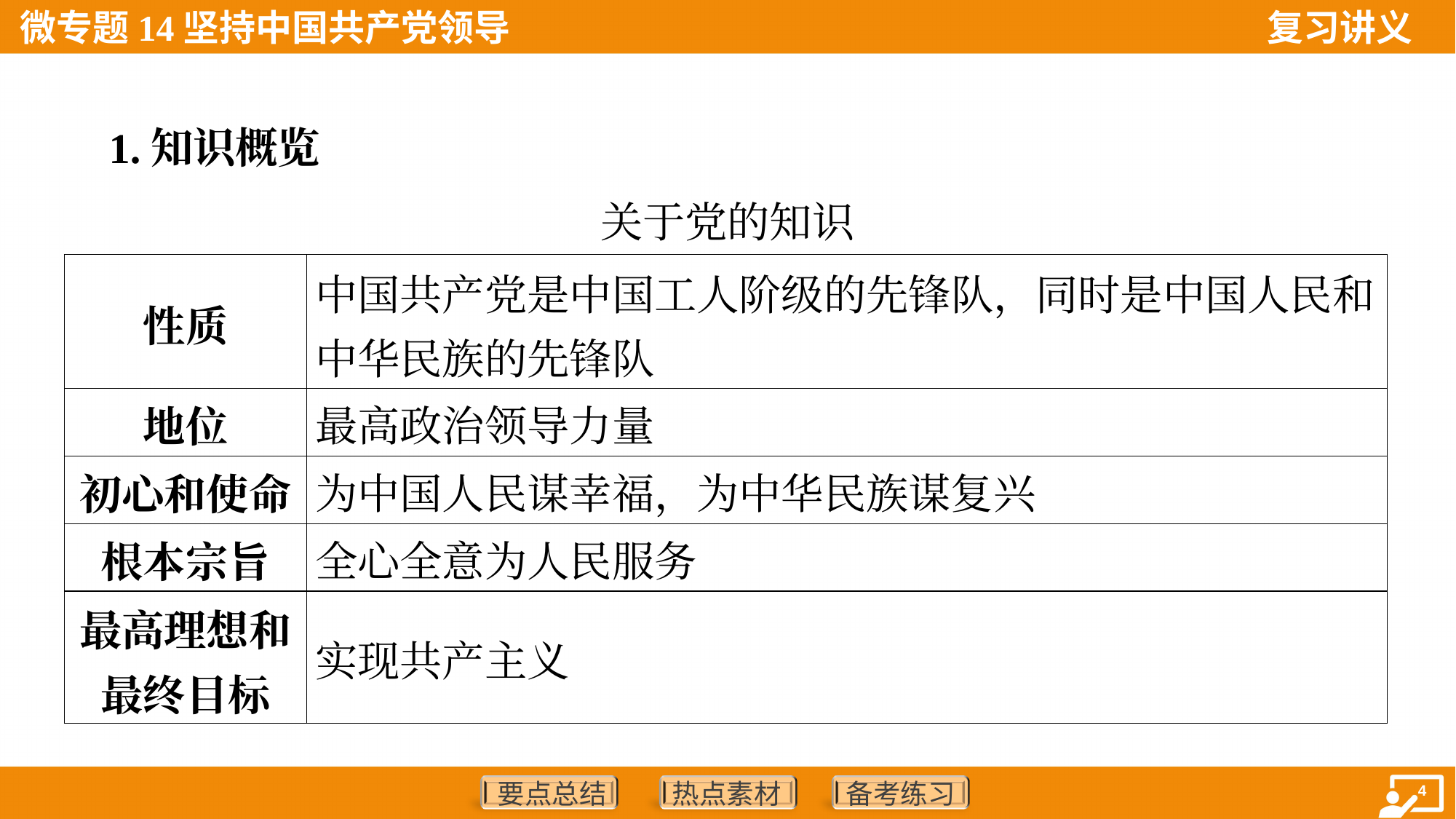

1.知识概览
关于党的知识
| 性质 | 中国共产党是中国工人阶级的先锋队，同时是中国人民和 中华民族的先锋队 |
| --- | --- |
| 地位 | 最高政治领导力量 |
| 初心和使命 | 为中国人民谋幸福，为中华民族谋复兴 |
| 根本宗旨 | 全心全意为人民服务 |
| 最高理想和 最终目标 | 实现共产主义 |